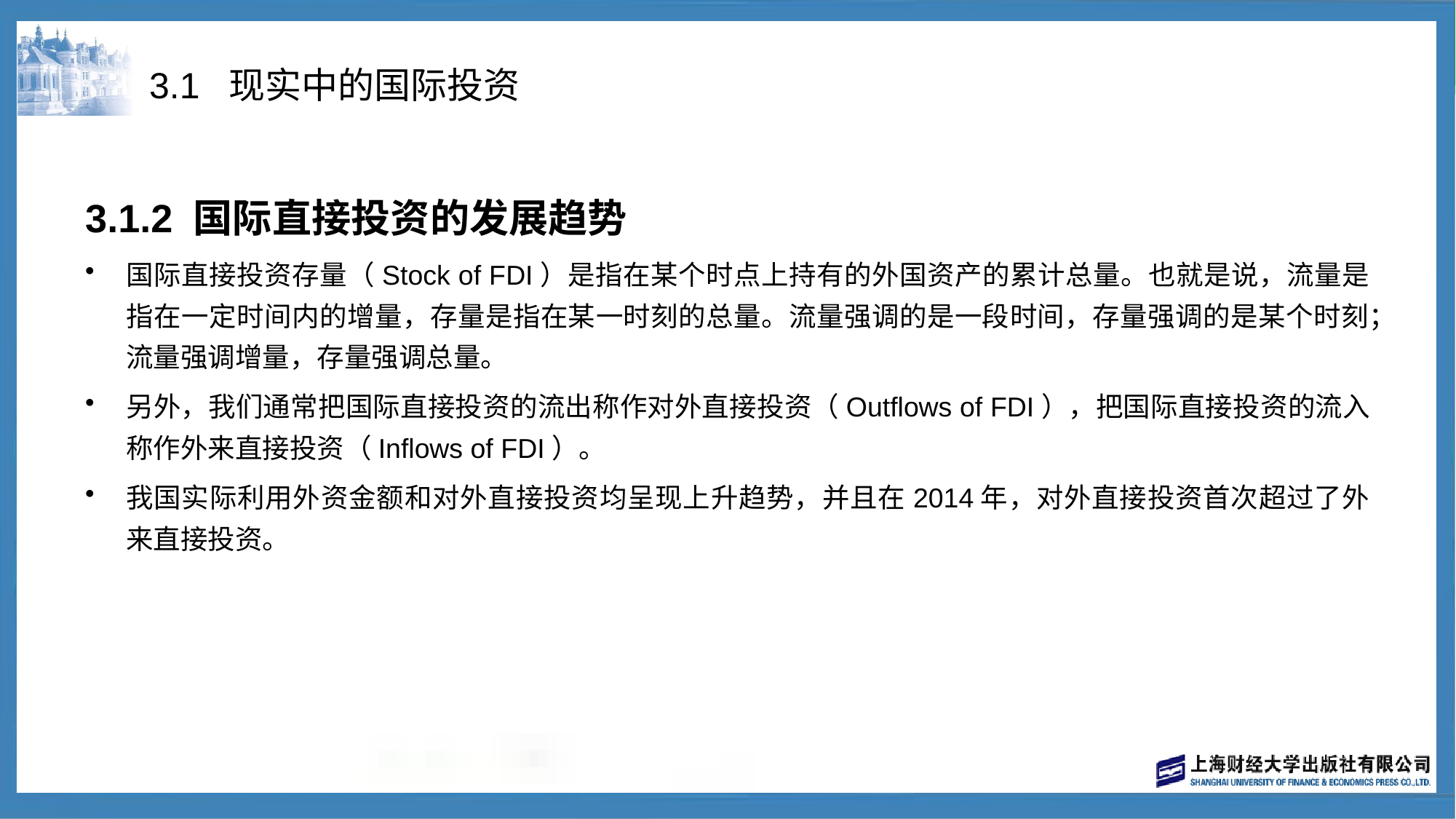

# 3.1  现实中的国际投资
3.1.2 国际直接投资的发展趋势
国际直接投资存量（Stock of FDI）是指在某个时点上持有的外国资产的累计总量。也就是说，流量是指在一定时间内的增量，存量是指在某一时刻的总量。流量强调的是一段时间，存量强调的是某个时刻；流量强调增量，存量强调总量。
另外，我们通常把国际直接投资的流出称作对外直接投资（Outflows of FDI），把国际直接投资的流入称作外来直接投资（Inflows of FDI）。
我国实际利用外资金额和对外直接投资均呈现上升趋势，并且在2014年，对外直接投资首次超过了外来直接投资。